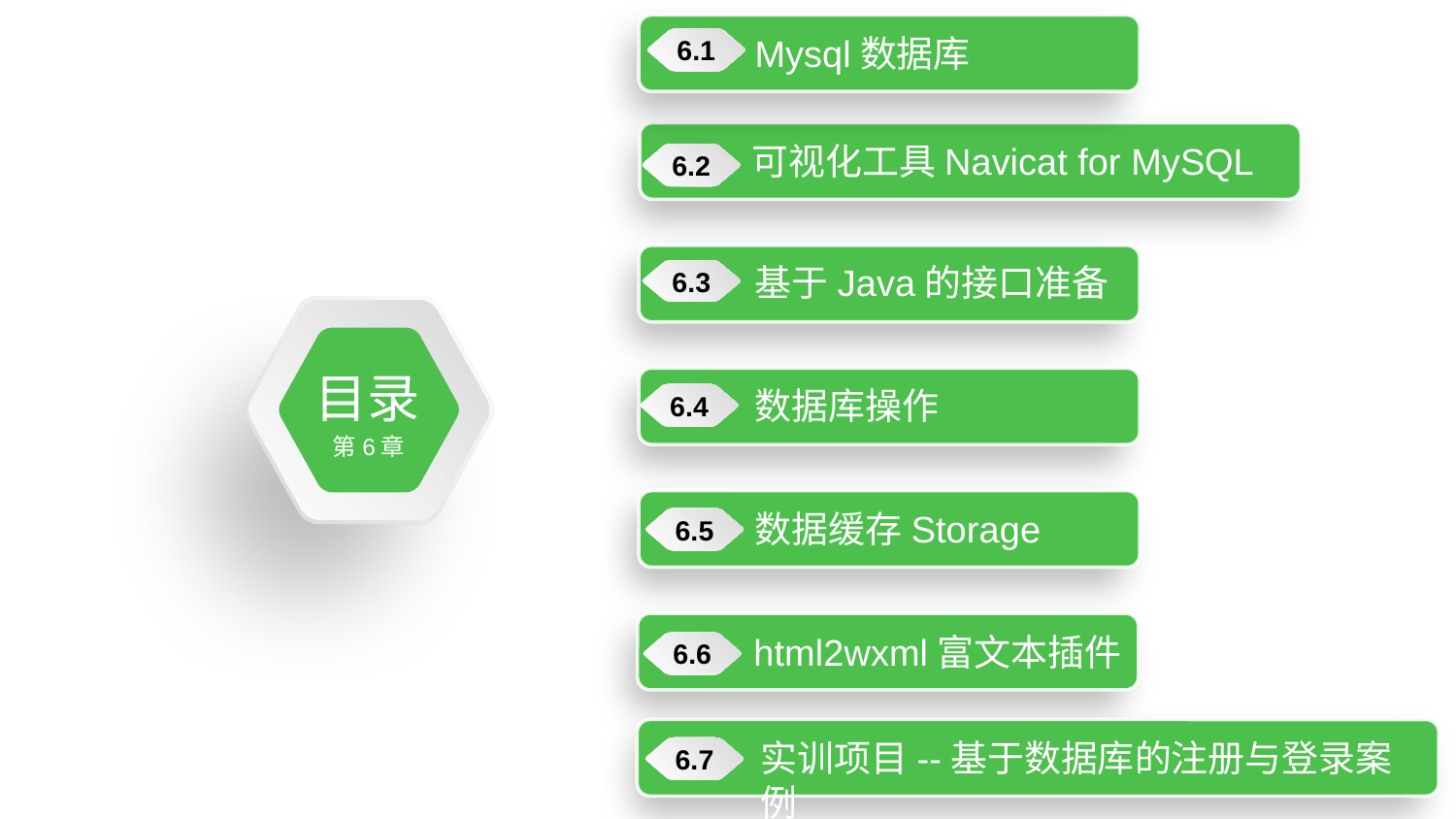

Mysql数据库
6.1

可视化工具Navicat for MySQL
6.2

基于Java的接口准备
6.3

目录
第6章

数据库操作
6.4

数据缓存Storage
6.5

html2wxml富文本插件
6.6

实训项目--基于数据库的注册与登录案例
6.7